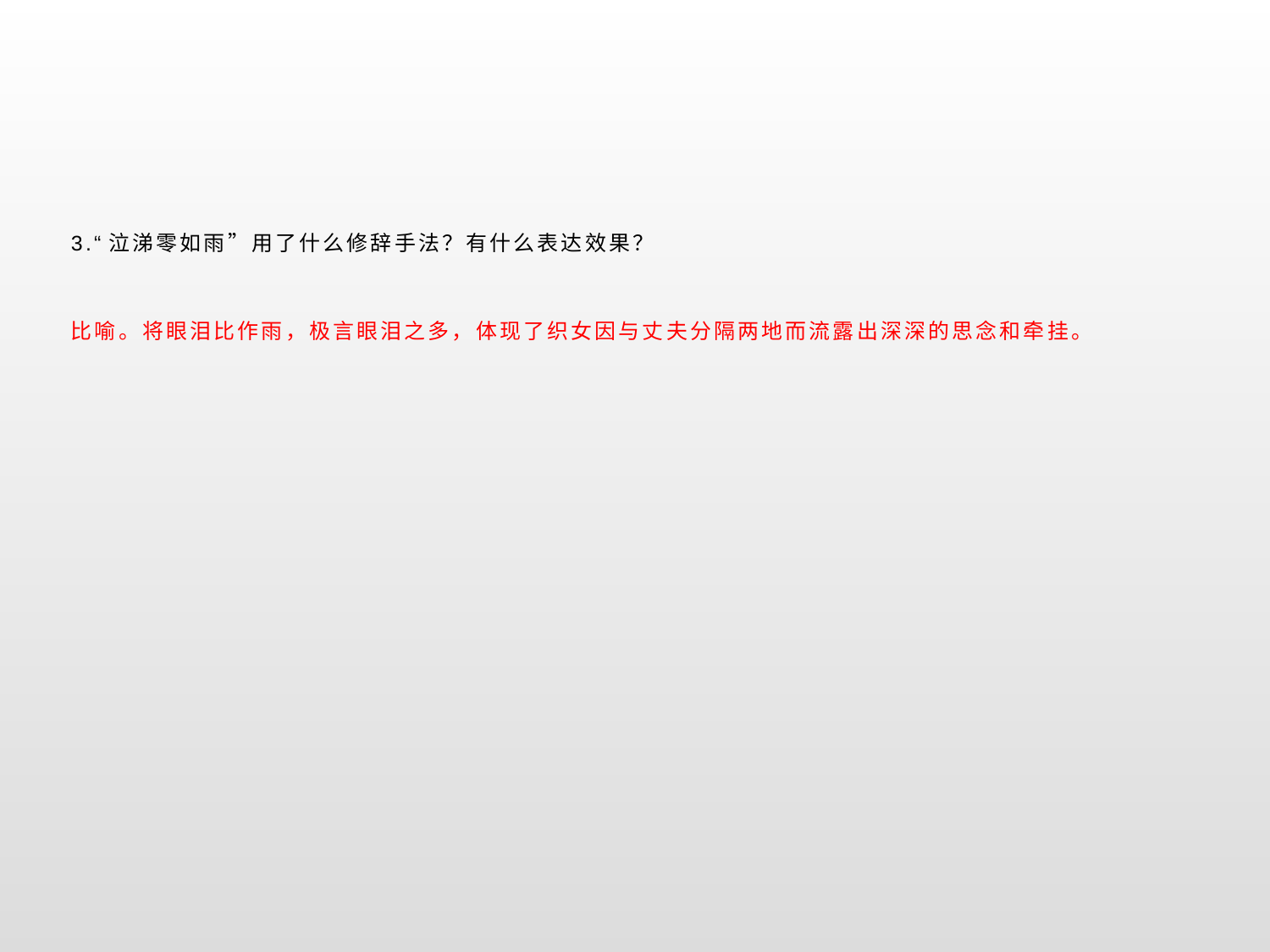

3.“泣涕零如雨”用了什么修辞手法？有什么表达效果？
    比喻。将眼泪比作雨，极言眼泪之多，体现了织女因与丈夫分隔两地而流露出深深的思念和牵挂。